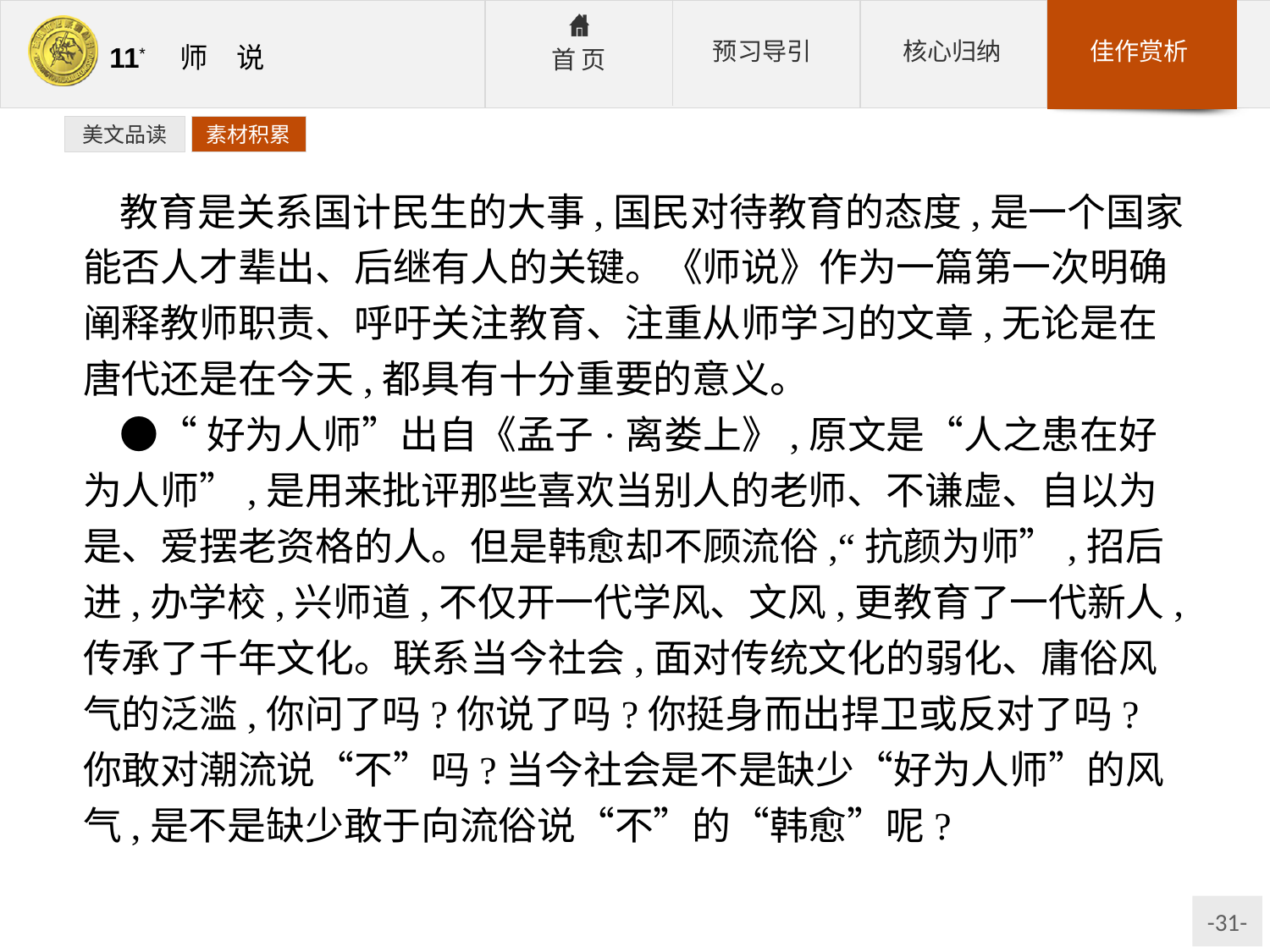

美文品读
素材积累
教育是关系国计民生的大事,国民对待教育的态度,是一个国家能否人才辈出、后继有人的关键。《师说》作为一篇第一次明确阐释教师职责、呼吁关注教育、注重从师学习的文章,无论是在唐代还是在今天,都具有十分重要的意义。
●“好为人师”出自《孟子·离娄上》,原文是“人之患在好为人师”,是用来批评那些喜欢当别人的老师、不谦虚、自以为是、爱摆老资格的人。但是韩愈却不顾流俗,“抗颜为师”,招后进,办学校,兴师道,不仅开一代学风、文风,更教育了一代新人,传承了千年文化。联系当今社会,面对传统文化的弱化、庸俗风气的泛滥,你问了吗?你说了吗?你挺身而出捍卫或反对了吗?你敢对潮流说“不”吗?当今社会是不是缺少“好为人师”的风气,是不是缺少敢于向流俗说“不”的“韩愈”呢?